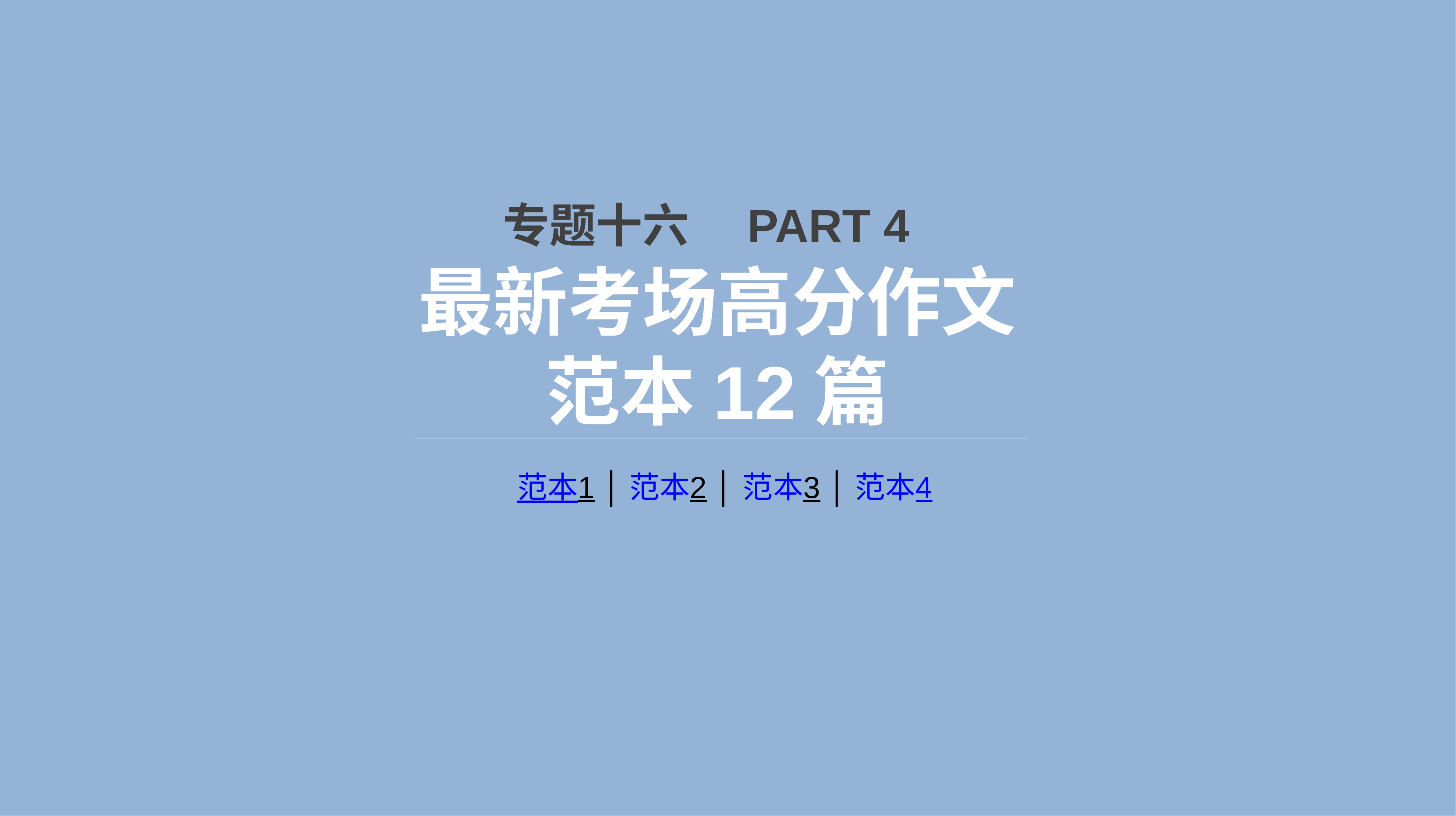

专题十六　PART 4
最新考场高分作文范本12篇
范本1 │范本2 │ 范本3 │范本4